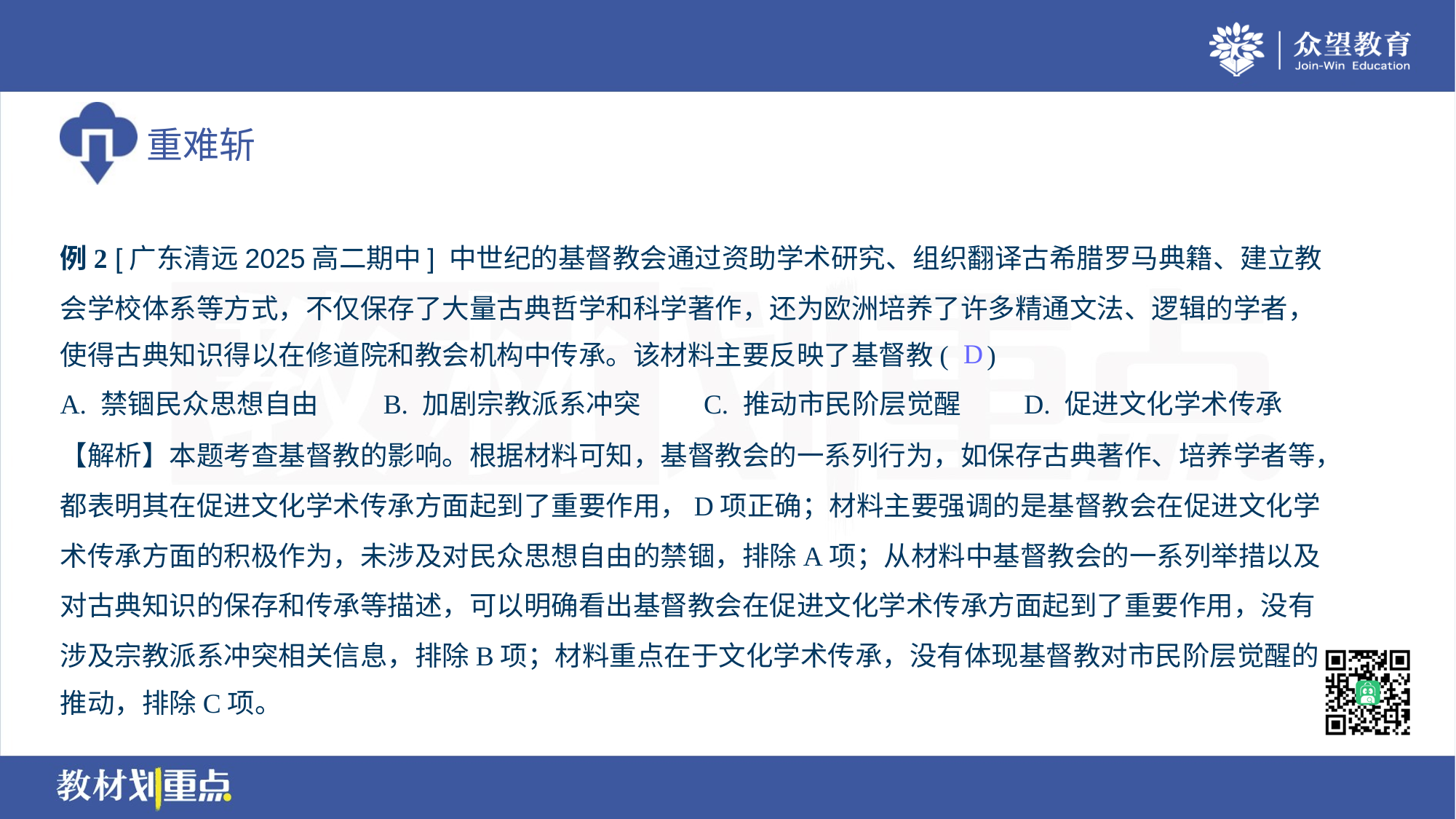

例2 [广东清远2025高二期中] 中世纪的基督教会通过资助学术研究、组织翻译古希腊罗马典籍、建立教
会学校体系等方式，不仅保存了大量古典哲学和科学著作，还为欧洲培养了许多精通文法、逻辑的学者，
使得古典知识得以在修道院和教会机构中传承。该材料主要反映了基督教(     )
D
A. 禁锢民众思想自由	B. 加剧宗教派系冲突	C. 推动市民阶层觉醒	D. 促进文化学术传承
【解析】本题考查基督教的影响。根据材料可知，基督教会的一系列行为，如保存古典著作、培养学者等，
都表明其在促进文化学术传承方面起到了重要作用，D项正确；材料主要强调的是基督教会在促进文化学
术传承方面的积极作为，未涉及对民众思想自由的禁锢，排除A项；从材料中基督教会的一系列举措以及
对古典知识的保存和传承等描述，可以明确看出基督教会在促进文化学术传承方面起到了重要作用，没有
涉及宗教派系冲突相关信息，排除B项；材料重点在于文化学术传承，没有体现基督教对市民阶层觉醒的
推动，排除C项。